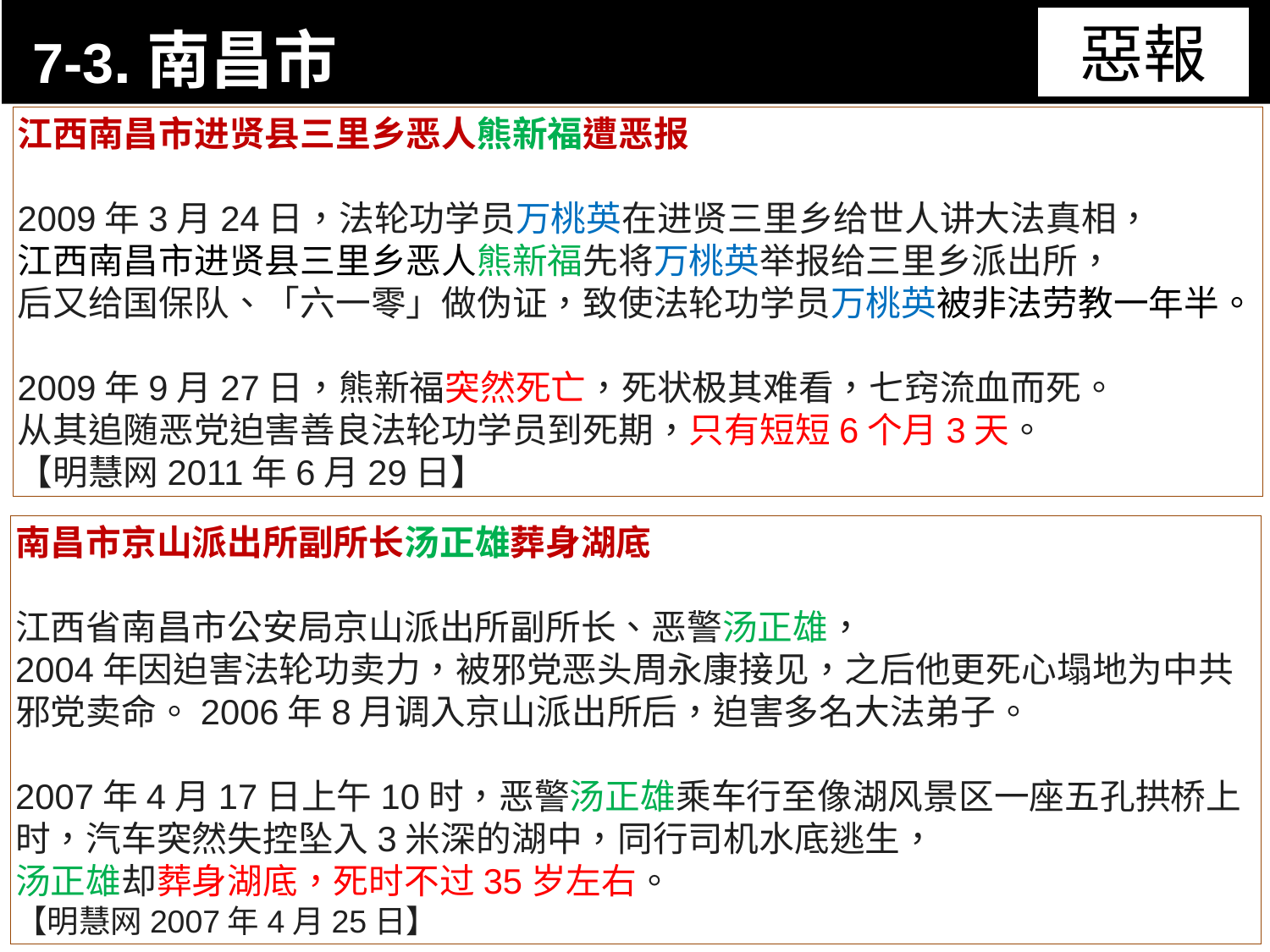

7-3.南昌市

惡報
11-3. XX市官員惡報實例
江西南昌市进贤县三里乡恶人熊新福遭恶报

2009年3月24日，法轮功学员万桃英在进贤三里乡给世人讲大法真相，
江西南昌市进贤县三里乡恶人熊新福先将万桃英举报给三里乡派出所，
后又给国保队、「六一零」做伪证，致使法轮功学员万桃英被非法劳教一年半。

2009年9月27日，熊新福突然死亡，死状极其难看，七窍流血而死。
从其追随恶党迫害善良法轮功学员到死期，只有短短6个月3天。
【明慧网2011年6月29日】
南昌市京山派出所副所长汤正雄葬身湖底

江西省南昌市公安局京山派出所副所长、恶警汤正雄，
2004年因迫害法轮功卖力，被邪党恶头周永康接见，之后他更死心塌地为中共邪党卖命。2006年8月调入京山派出所后，迫害多名大法弟子。

2007年4月17日上午10时，恶警汤正雄乘车行至像湖风景区一座五孔拱桥上时，汽车突然失控坠入3米深的湖中，同行司机水底逃生，
汤正雄却葬身湖底，死时不过35岁左右。
【明慧网2007年4月25日】